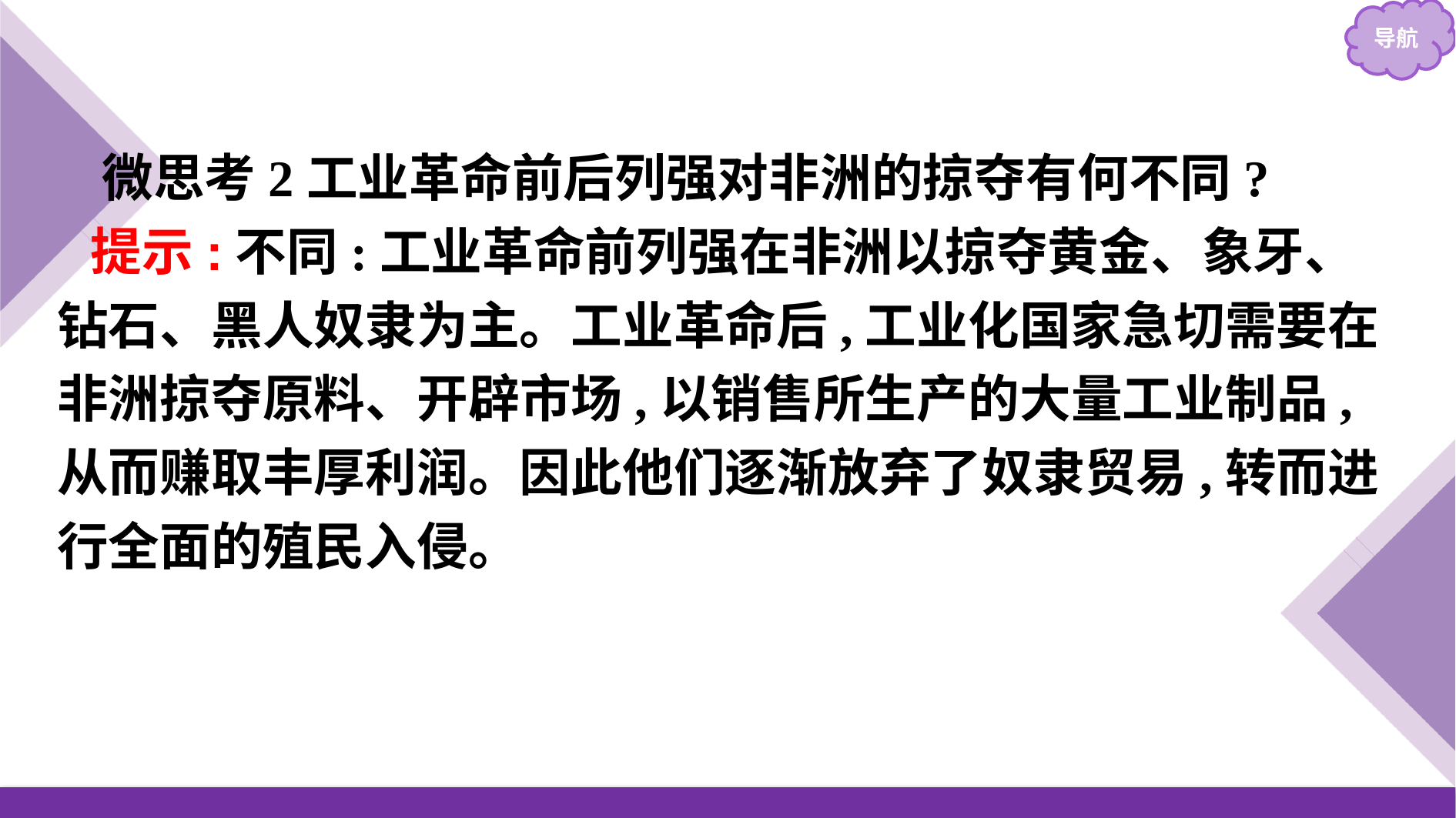

微思考2工业革命前后列强对非洲的掠夺有何不同?
提示:不同:工业革命前列强在非洲以掠夺黄金、象牙、钻石、黑人奴隶为主。工业革命后,工业化国家急切需要在非洲掠夺原料、开辟市场,以销售所生产的大量工业制品,从而赚取丰厚利润。因此他们逐渐放弃了奴隶贸易,转而进行全面的殖民入侵。